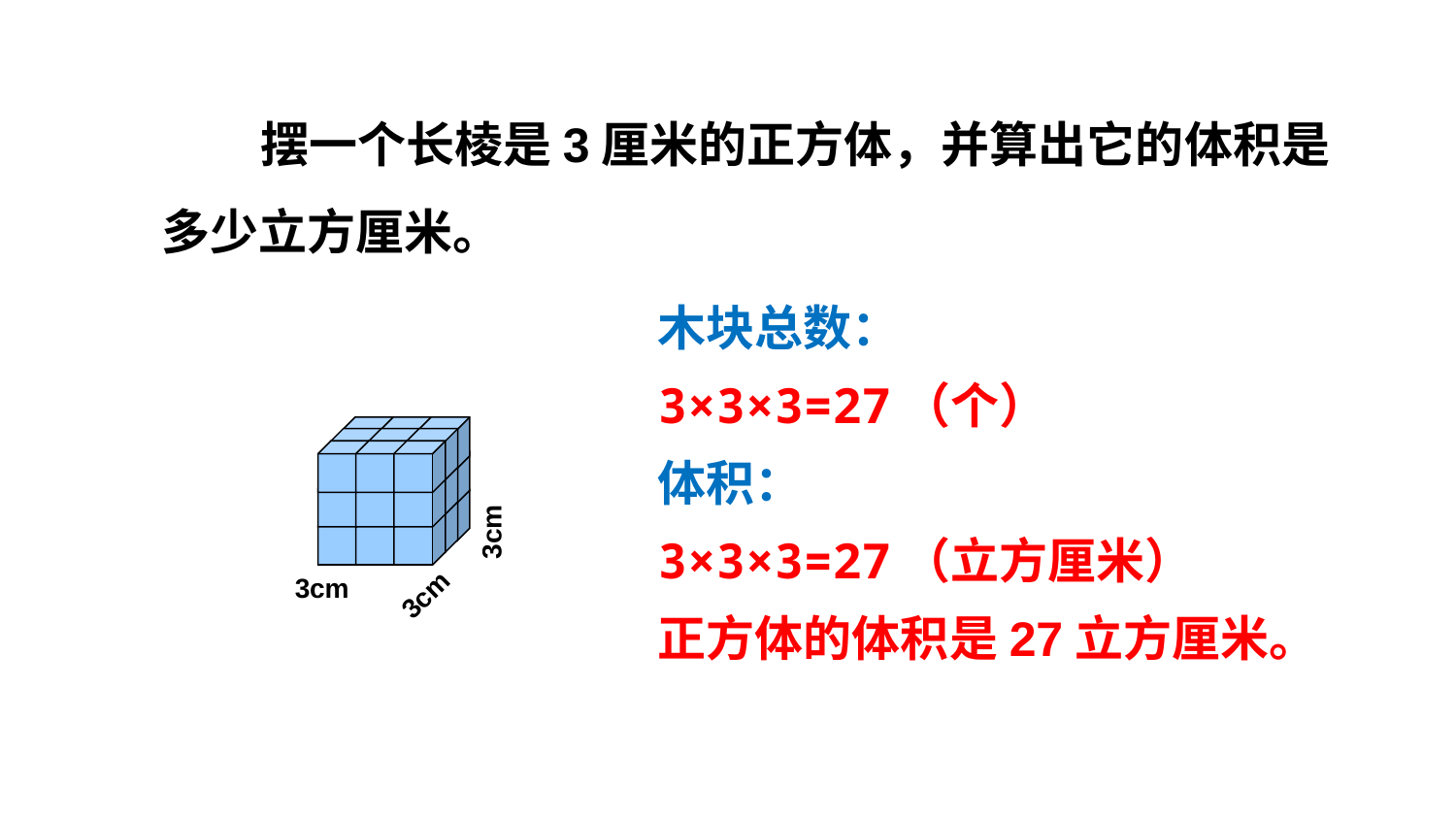

摆一个长棱是3厘米的正方体，并算出它的体积是
多少立方厘米。
木块总数：
3×3×3=27（个）

体积：
3cm

3×3×3=27（立方厘米）
3cm
3cm
正方体的体积是27立方厘米。